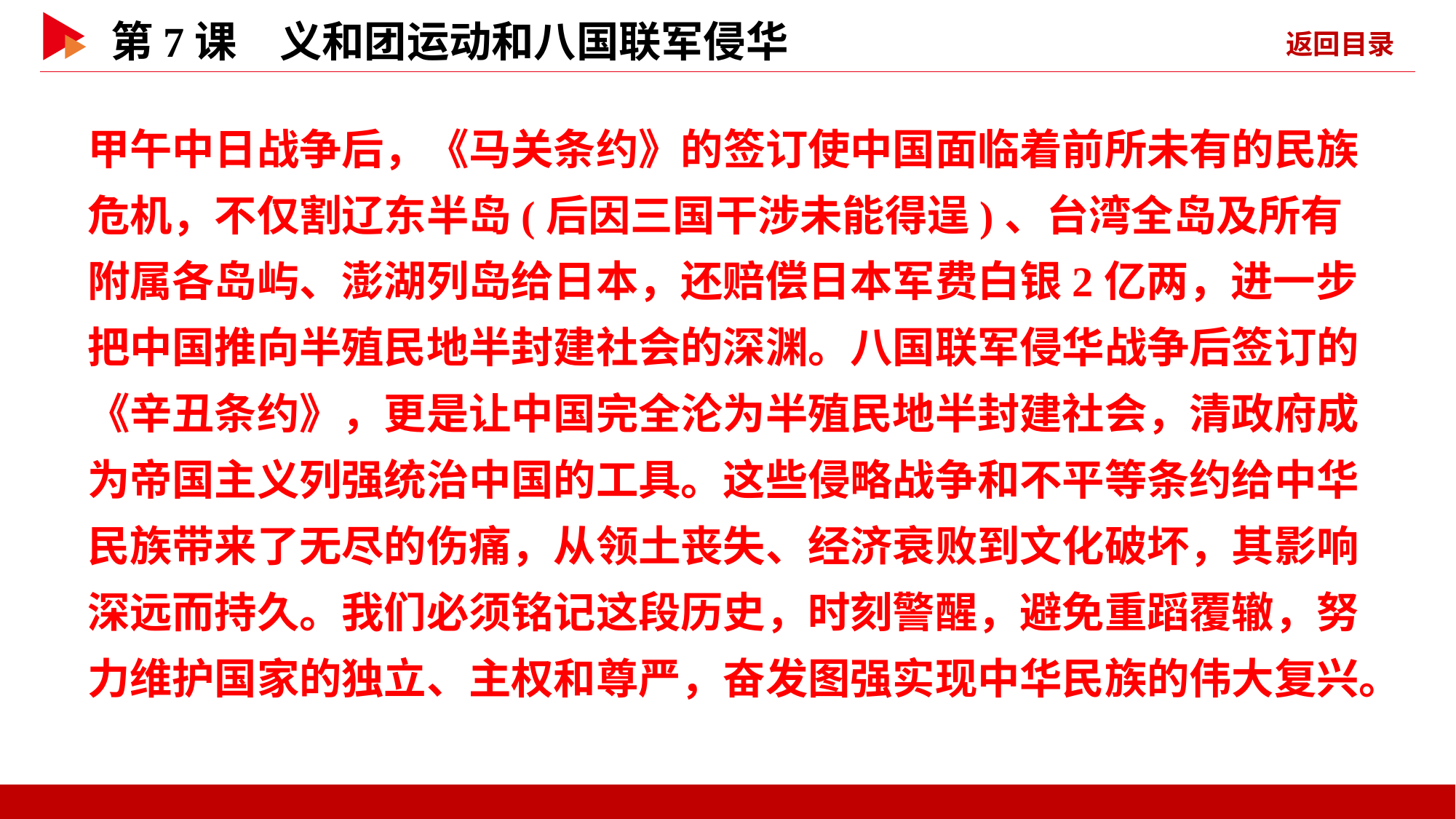

甲午中日战争后，《马关条约》的签订使中国面临着前所未有的民族危机，不仅割辽东半岛(后因三国干涉未能得逞)、台湾全岛及所有附属各岛屿、澎湖列岛给日本，还赔偿日本军费白银2亿两，进一步把中国推向半殖民地半封建社会的深渊。八国联军侵华战争后签订的《辛丑条约》，更是让中国完全沦为半殖民地半封建社会，清政府成为帝国主义列强统治中国的工具。这些侵略战争和不平等条约给中华民族带来了无尽的伤痛，从领土丧失、经济衰败到文化破坏，其影响深远而持久。我们必须铭记这段历史，时刻警醒，避免重蹈覆辙，努力维护国家的独立、主权和尊严，奋发图强实现中华民族的伟大复兴。